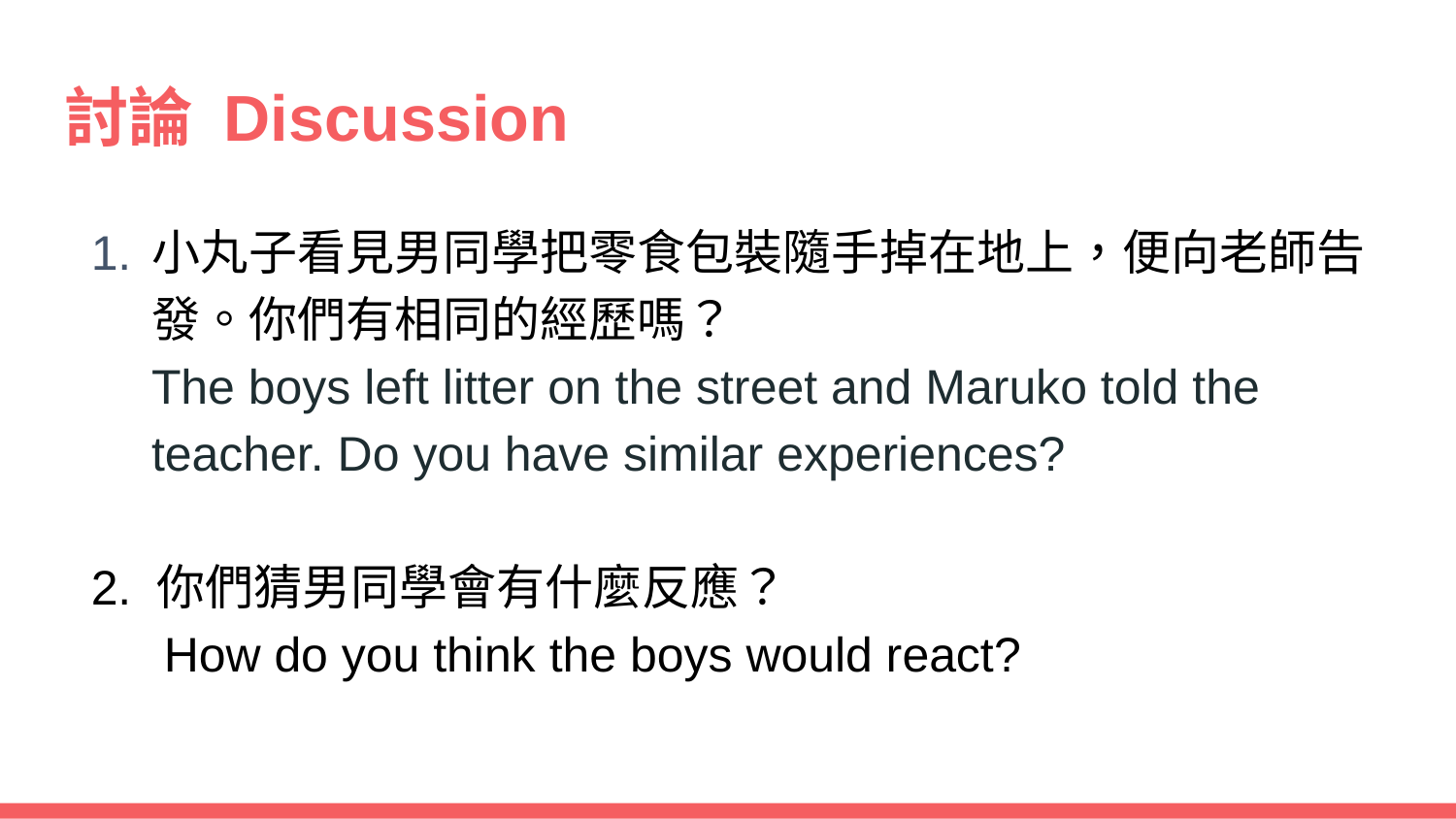

# 討論 Discussion
小丸子看見男同學把零食包裝隨手掉在地上，便向老師告發。你們有相同的經歷嗎？
The boys left litter on the street and Maruko told the teacher. Do you have similar experiences?

2. 你們猜男同學會有什麼反應？
How do you think the boys would react?